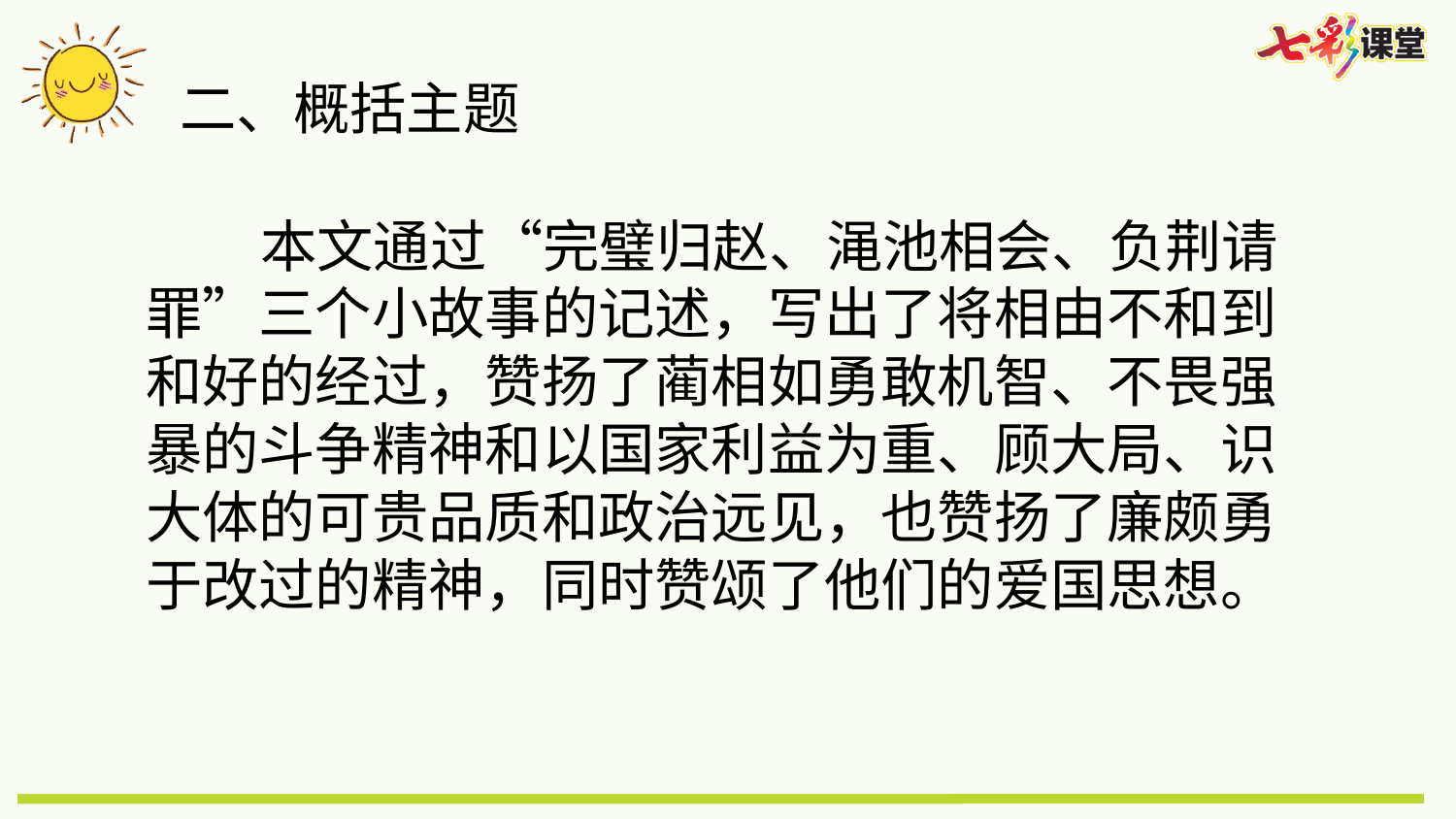

二、概括主题
        本文通过“完璧归赵、渑池相会、负荆请罪”三个小故事的记述，写出了将相由不和到和好的经过，赞扬了蔺相如勇敢机智、不畏强暴的斗争精神和以国家利益为重、顾大局、识大体的可贵品质和政治远见，也赞扬了廉颇勇于改过的精神，同时赞颂了他们的爱国思想。